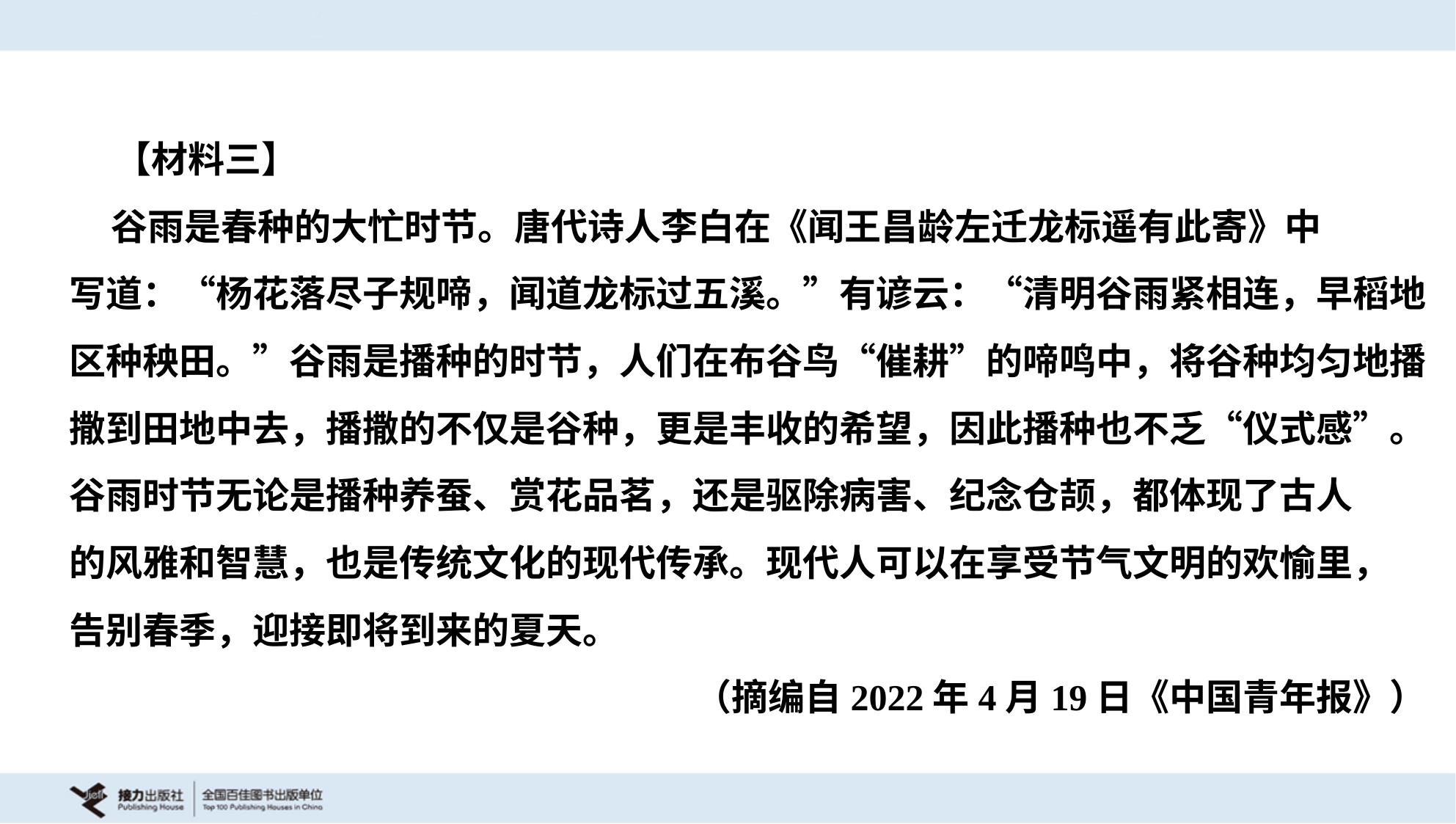

【材料三】
    谷雨是春种的大忙时节。唐代诗人李白在《闻王昌龄左迁龙标遥有此寄》中
写道：“杨花落尽子规啼，闻道龙标过五溪。”有谚云：“清明谷雨紧相连，早稻地
区种秧田。”谷雨是播种的时节，人们在布谷鸟“催耕”的啼鸣中，将谷种均匀地播
撒到田地中去，播撒的不仅是谷种，更是丰收的希望，因此播种也不乏“仪式感”。
谷雨时节无论是播种养蚕、赏花品茗，还是驱除病害、纪念仓颉，都体现了古人
的风雅和智慧，也是传统文化的现代传承。现代人可以在享受节气文明的欢愉里，
告别春季，迎接即将到来的夏天。
（摘编自2022年4月19日《中国青年报》）